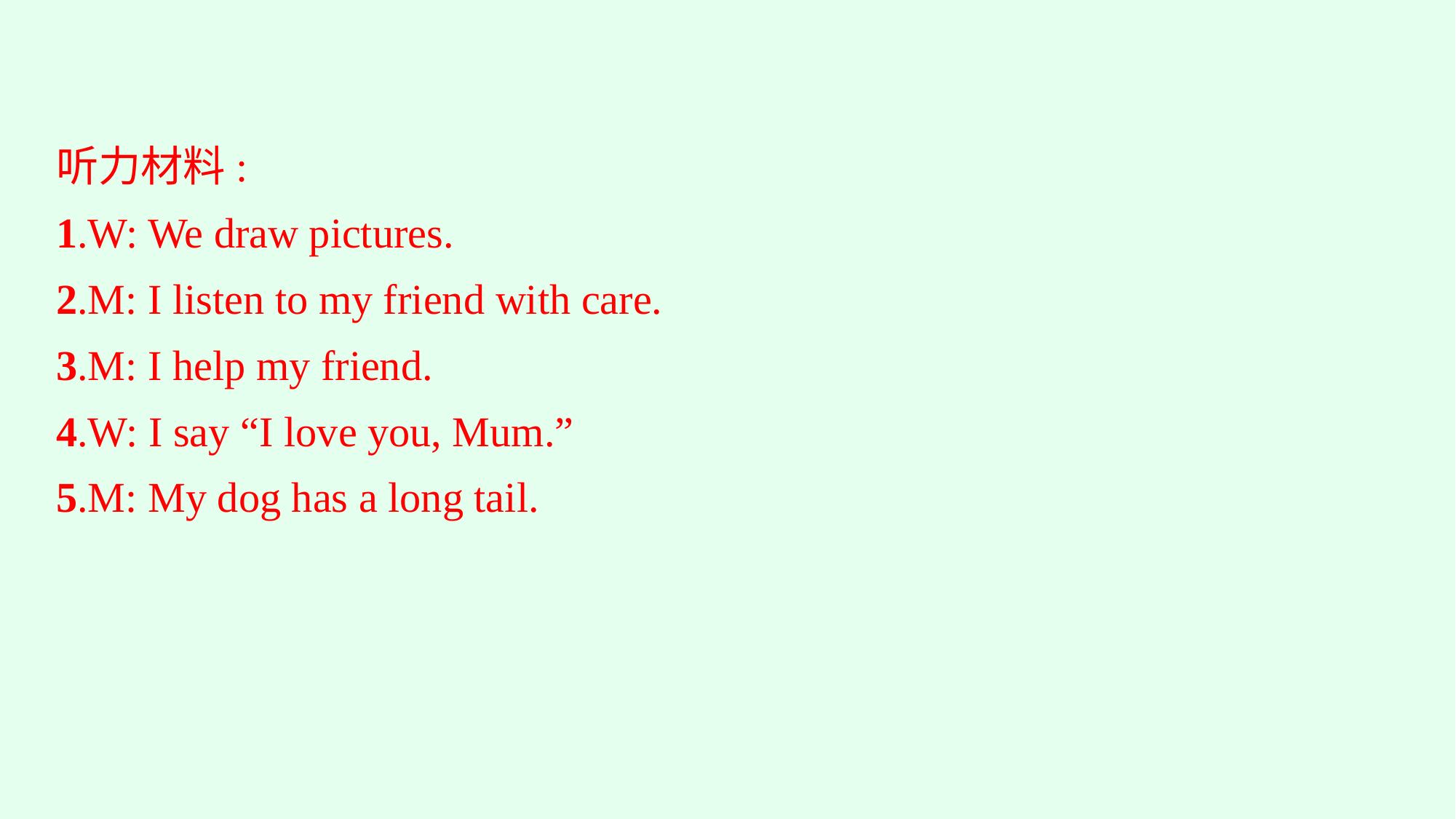

听力材料:
1.W: We draw pictures.
2.M: I listen to my friend with care.
3.M: I help my friend.
4.W: I say “I love you, Mum.”
5.M: My dog has a long tail.